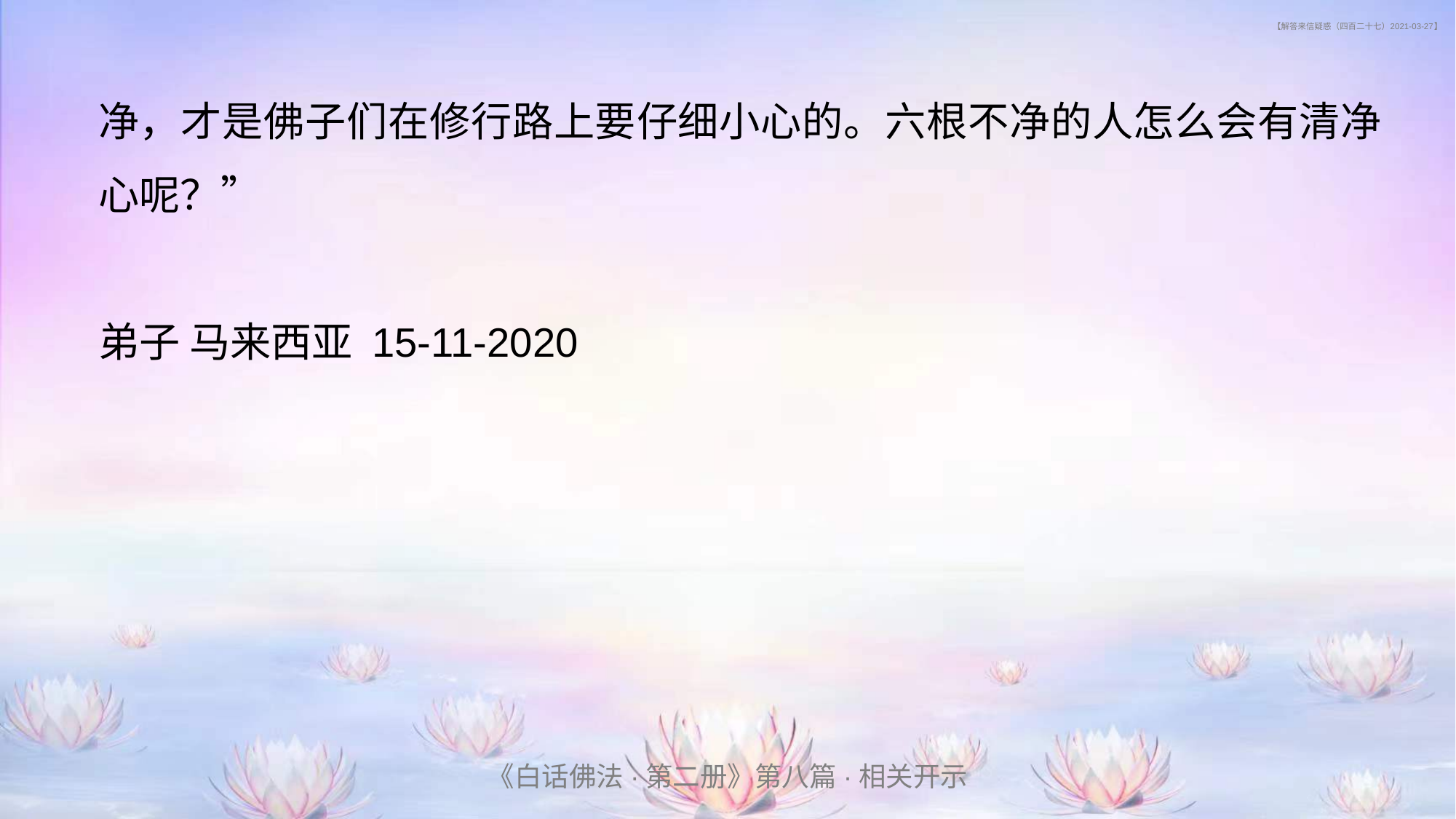

# 【解答来信疑惑（四百二十七）2021-03-27】
净，才是佛子们在修行路上要仔细小心的。六根不净的人怎么会有清净心呢？”

弟子 马来西亚 15-11-2020
《白话佛法·第二册》第八篇·相关开示